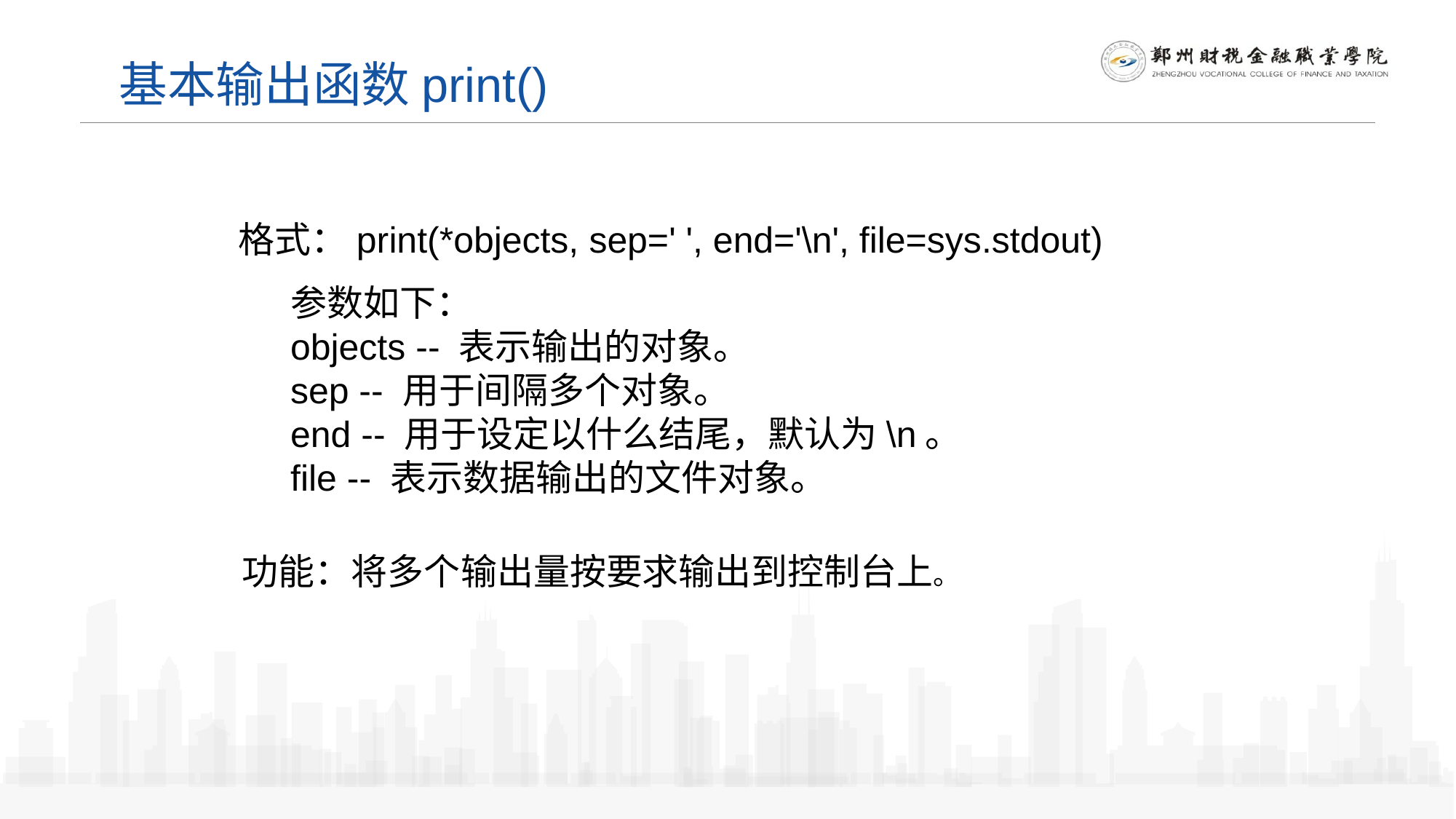

基本输出函数print()
格式：print(*objects, sep=' ', end='\n', file=sys.stdout)
参数如下：
objects -- 表示输出的对象。
sep -- 用于间隔多个对象。
end -- 用于设定以什么结尾，默认为\n。
file -- 表示数据输出的文件对象。
功能：将多个输出量按要求输出到控制台上。